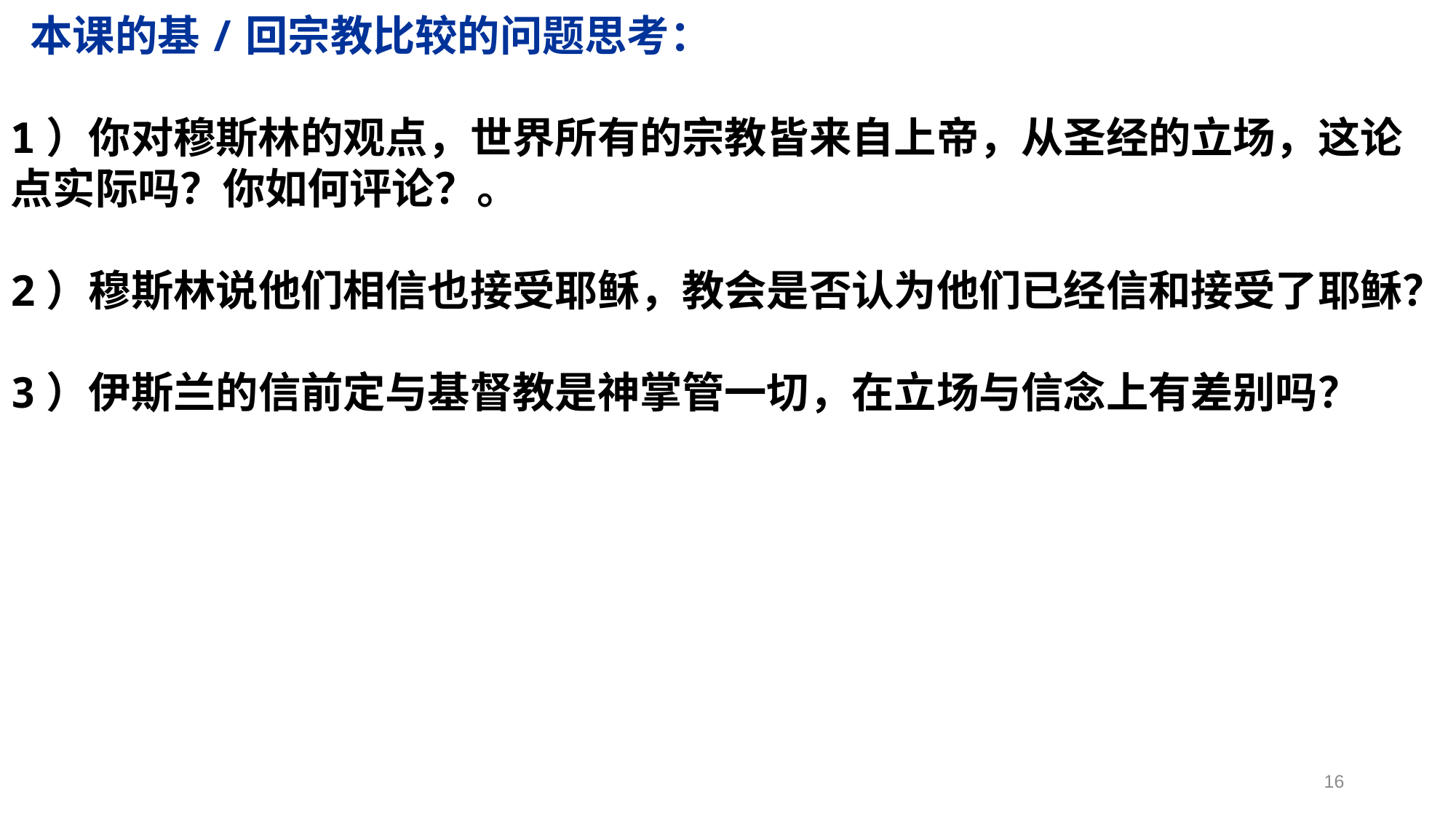

本课的基/回宗教比较的问题思考：

1）你对穆斯林的观点，世界所有的宗教皆来自上帝，从圣经的立场，这论点实际吗？你如何评论？。

2）穆斯林说他们相信也接受耶稣，教会是否认为他们已经信和接受了耶稣？

3）伊斯兰的信前定与基督教是神掌管一切，在立场与信念上有差别吗？

16